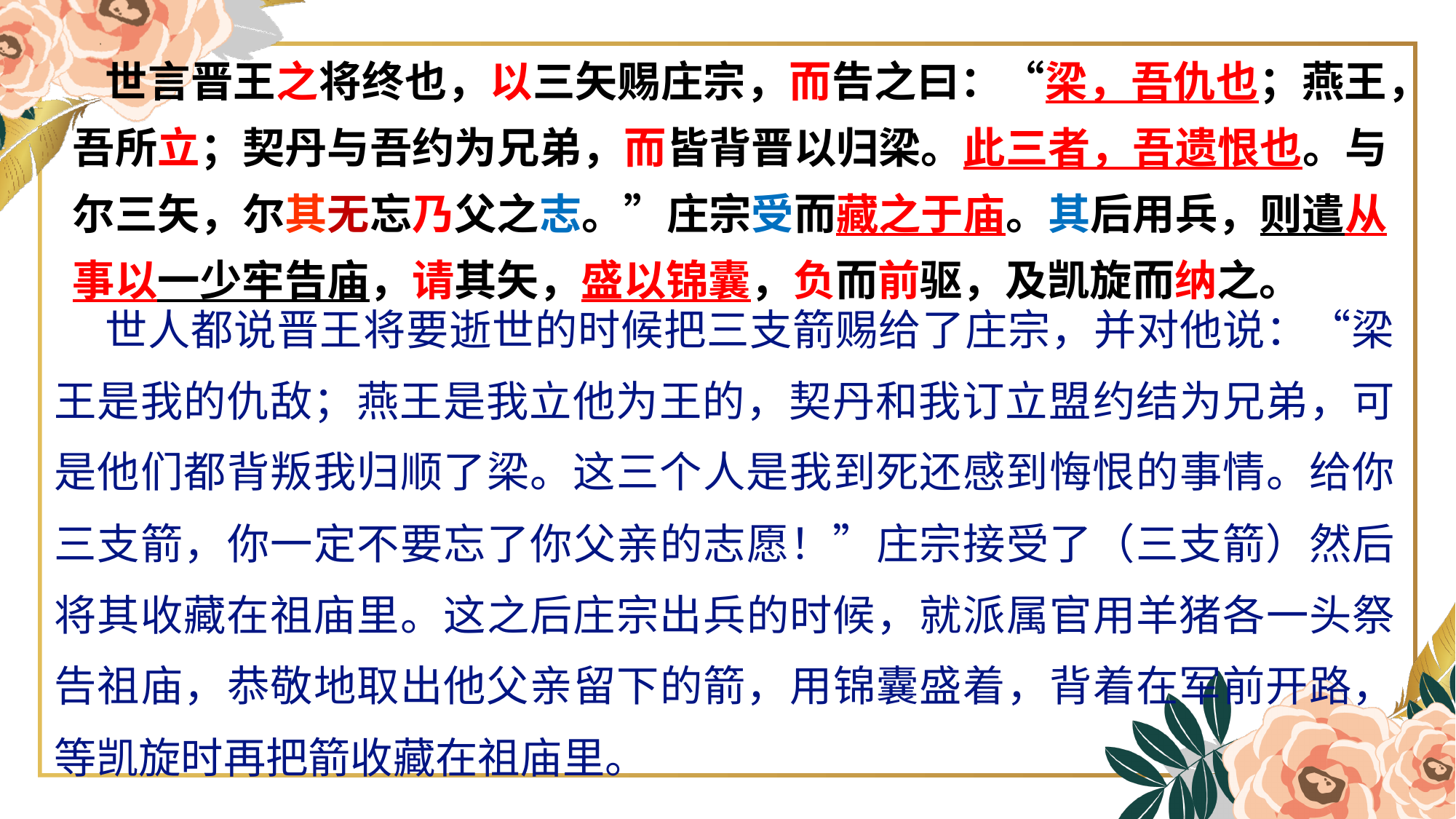

世言晋王之将终也，以三矢赐庄宗，而告之曰：“梁，吾仇也；燕王，吾所立；契丹与吾约为兄弟，而皆背晋以归梁。此三者，吾遗恨也。与尔三矢，尔其无忘乃父之志。”庄宗受而藏之于庙。其后用兵，则遣从事以一少牢告庙，请其矢，盛以锦囊，负而前驱，及凯旋而纳之。
    世人都说晋王将要逝世的时候把三支箭赐给了庄宗，并对他说：“梁王是我的仇敌；燕王是我立他为王的，契丹和我订立盟约结为兄弟，可是他们都背叛我归顺了梁。这三个人是我到死还感到悔恨的事情。给你三支箭，你一定不要忘了你父亲的志愿！”庄宗接受了（三支箭）然后将其收藏在祖庙里。这之后庄宗出兵的时候，就派属官用羊猪各一头祭告祖庙，恭敬地取出他父亲留下的箭，用锦囊盛着，背着在军前开路，等凯旋时再把箭收藏在祖庙里。